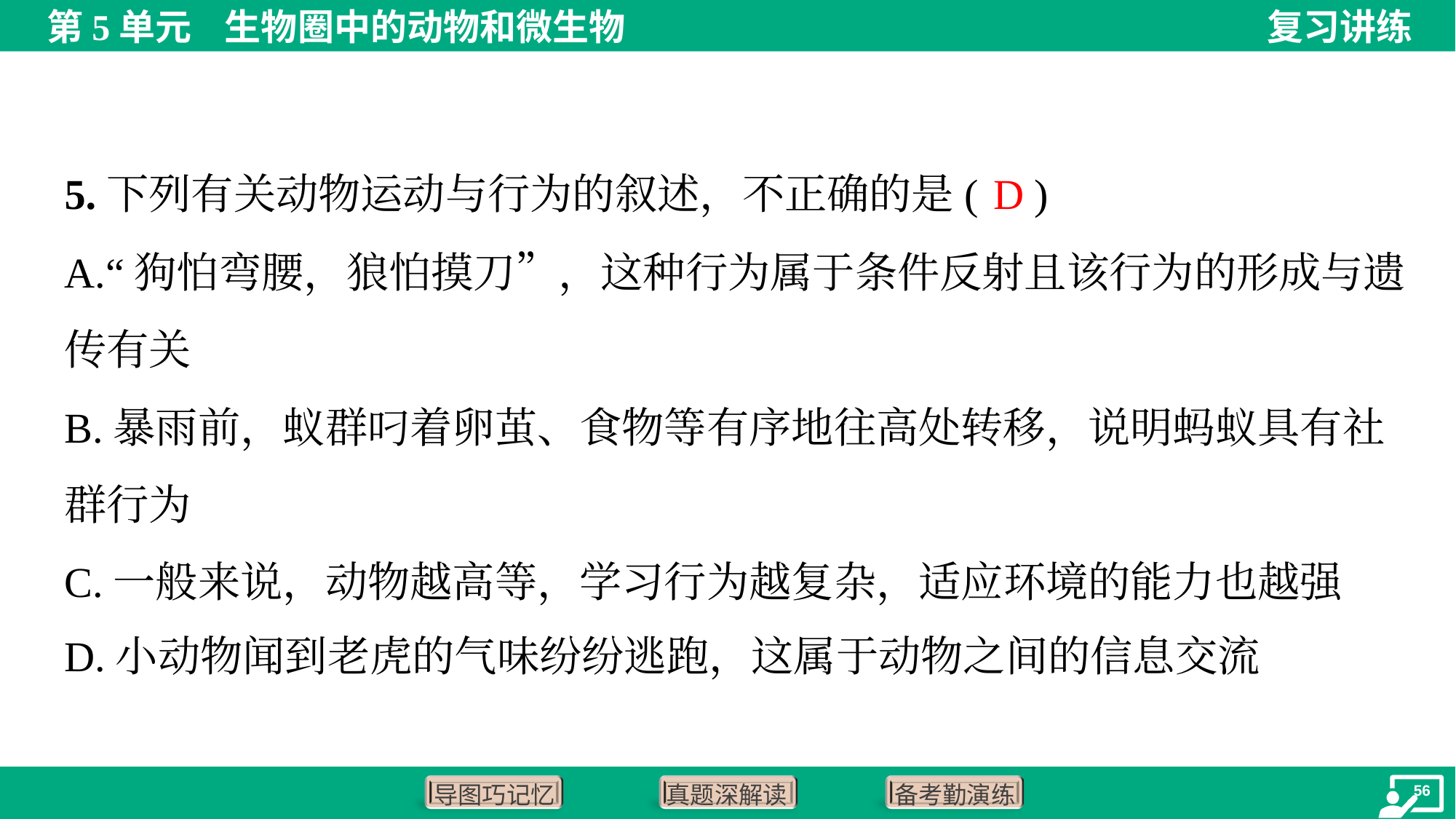

D
5.下列有关动物运动与行为的叙述，不正确的是(     )
A.“狗怕弯腰，狼怕摸刀”，这种行为属于条件反射且该行为的形成与遗
传有关
B.暴雨前，蚁群叼着卵茧、食物等有序地往高处转移，说明蚂蚁具有社
群行为
C.一般来说，动物越高等，学习行为越复杂，适应环境的能力也越强
D.小动物闻到老虎的气味纷纷逃跑，这属于动物之间的信息交流